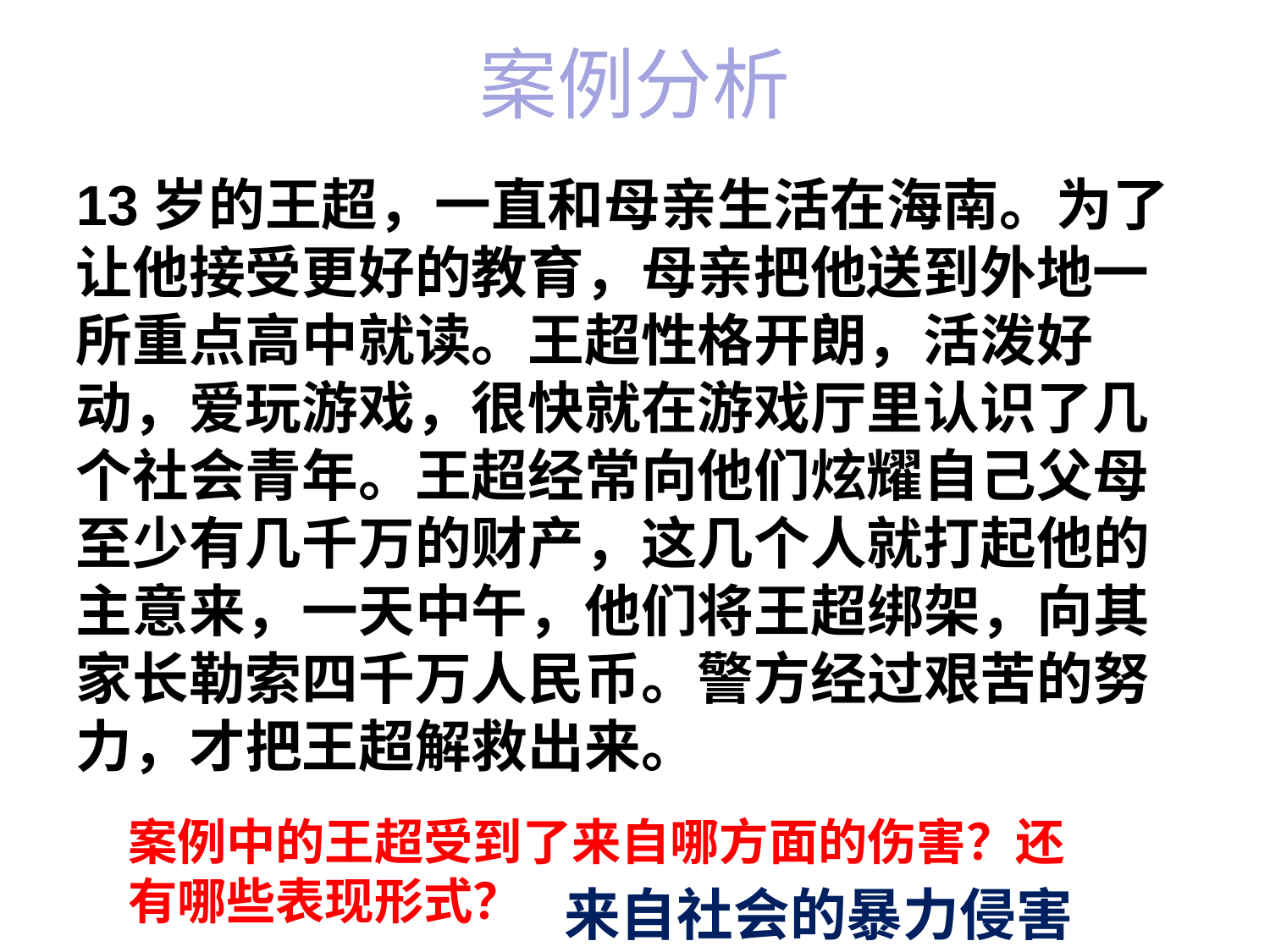

# 案例分析
13岁的王超，一直和母亲生活在海南。为了让他接受更好的教育，母亲把他送到外地一所重点高中就读。王超性格开朗，活泼好动，爱玩游戏，很快就在游戏厅里认识了几个社会青年。王超经常向他们炫耀自己父母至少有几千万的财产，这几个人就打起他的主意来，一天中午，他们将王超绑架，向其家长勒索四千万人民币。警方经过艰苦的努力，才把王超解救出来。
案例中的王超受到了来自哪方面的伤害？还有哪些表现形式？
来自社会的暴力侵害